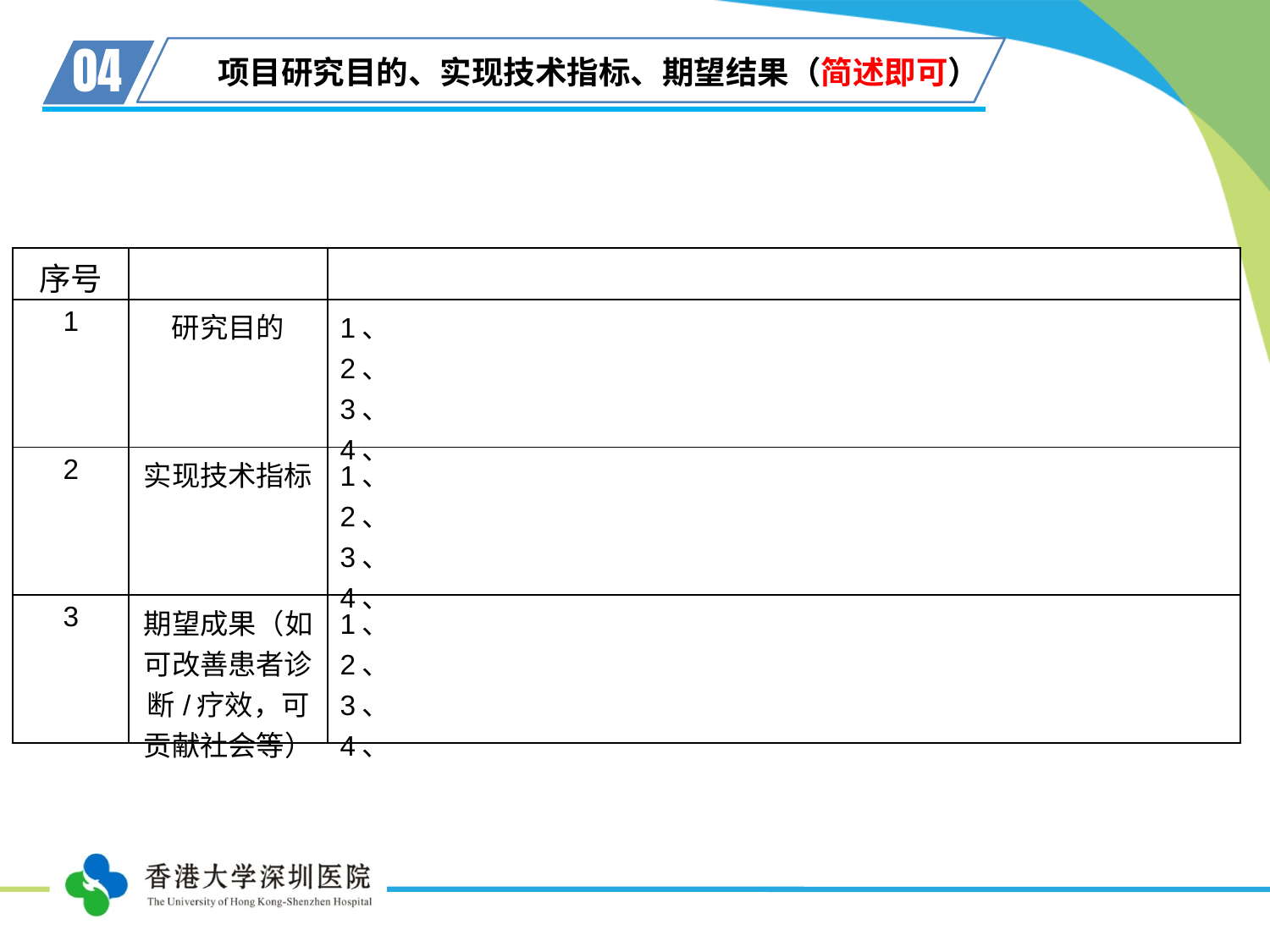

04

项目研究目的、实现技术指标、期望结果（简述即可）
| 序号 |  |  |
| --- | --- | --- |
| 1 | 研究目的 | 1、 2、 3、 4、 |
| 2 | 实现技术指标 | 1、 2、 3、 4、 |
| 3 | 期望成果（如可改善患者诊断/疗效，可贡献社会等） | 1、 2、 3、 4、 |